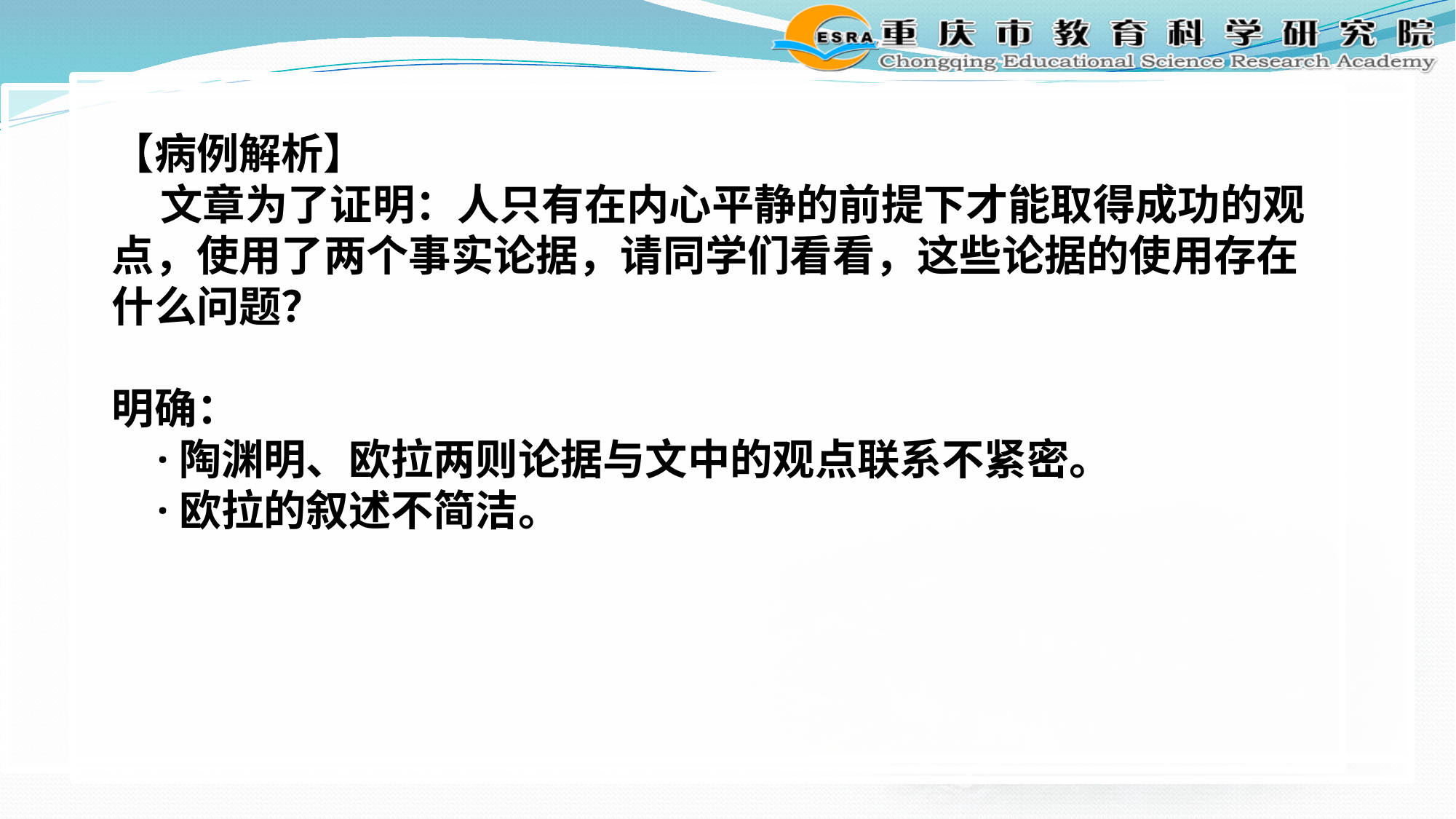

【病例解析】
    文章为了证明：人只有在内心平静的前提下才能取得成功的观点，使用了两个事实论据，请同学们看看，这些论据的使用存在什么问题？

明确：
    ·陶渊明、欧拉两则论据与文中的观点联系不紧密。
    ·欧拉的叙述不简洁。